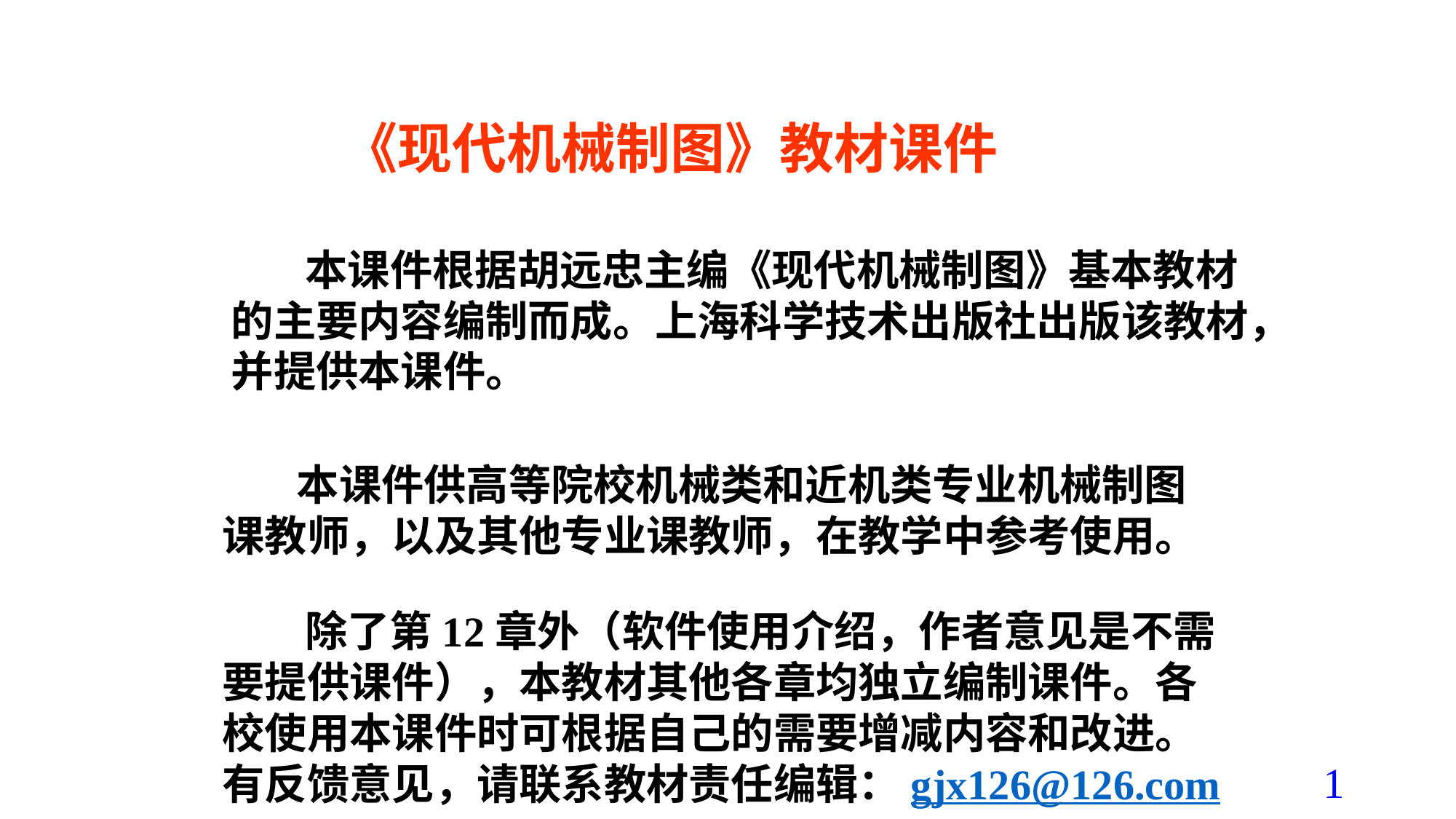

《现代机械制图》教材课件
        本课件根据胡远忠主编《现代机械制图》基本教材的主要内容编制而成。上海科学技术出版社出版该教材，并提供本课件。
        本课件供高等院校机械类和近机类专业机械制图课教师，以及其他专业课教师，在教学中参考使用。
         除了第12章外（软件使用介绍，作者意见是不需要提供课件），本教材其他各章均独立编制课件。各校使用本课件时可根据自己的需要增减内容和改进。有反馈意见，请联系教材责任编辑：gjx126@126.com。
1